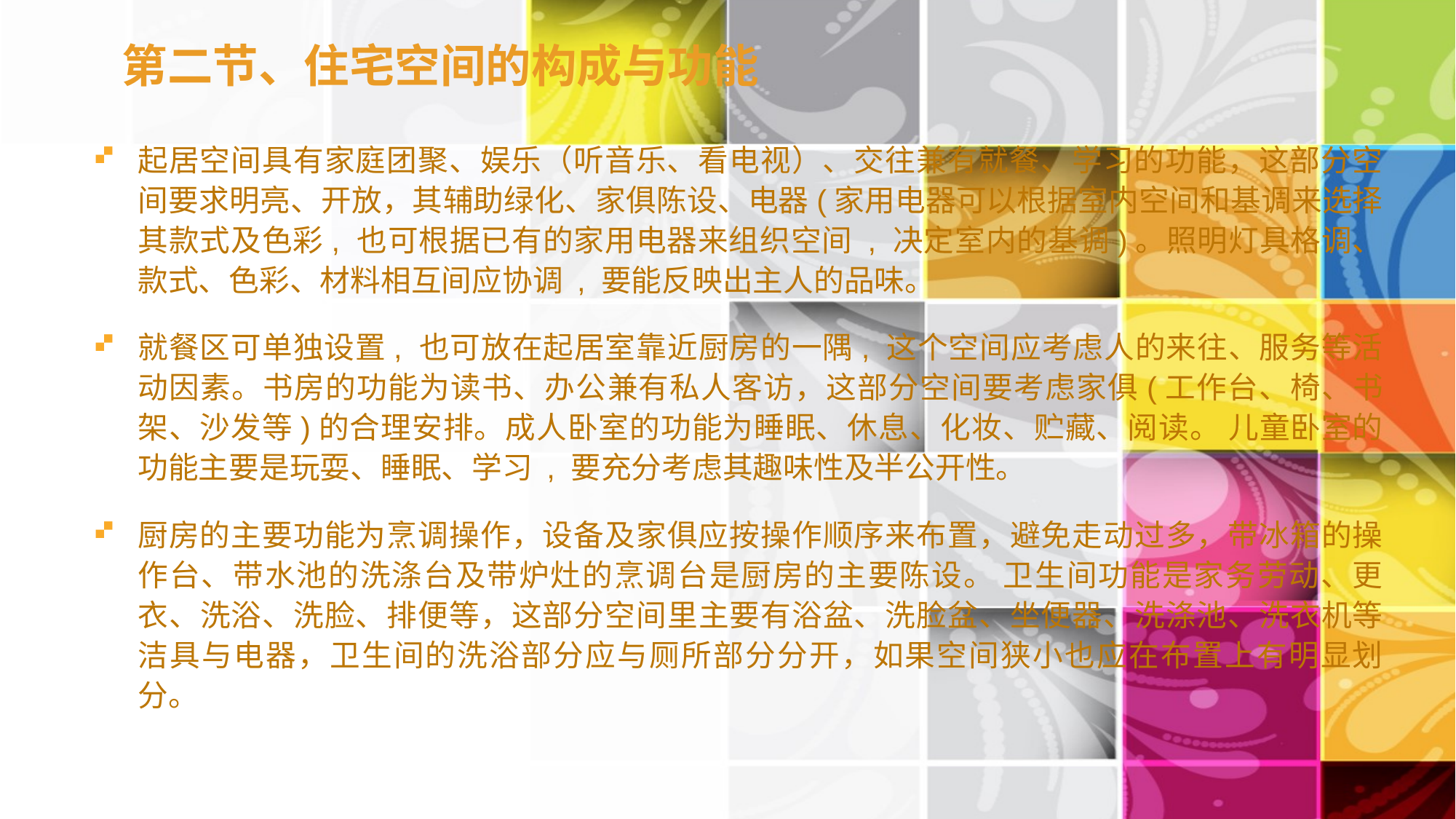

# 第二节、住宅空间的构成与功能
起居空间具有家庭团聚、娱乐（听音乐、看电视）、交往兼有就餐、学习的功能，这部分空间要求明亮、开放，其辅助绿化、家俱陈设、电器(家用电器可以根据室内空间和基调来选择其款式及色彩, 也可根据已有的家用电器来组织空间 , 决定室内的基调)。照明灯具格调、款式、色彩、材料相互间应协调 , 要能反映出主人的品味。
就餐区可单独设置, 也可放在起居室靠近厨房的一隅, 这个空间应考虑人的来往、服务等活动因素。书房的功能为读书、办公兼有私人客访，这部分空间要考虑家俱(工作台、椅、书架、沙发等)的合理安排。成人卧室的功能为睡眠、休息、化妆、贮藏、阅读。 儿童卧室的功能主要是玩耍、睡眠、学习 , 要充分考虑其趣味性及半公开性。
厨房的主要功能为烹调操作，设备及家俱应按操作顺序来布置，避免走动过多，带冰箱的操作台、带水池的洗涤台及带炉灶的烹调台是厨房的主要陈设。 卫生间功能是家务劳动、更衣、洗浴、洗脸、排便等，这部分空间里主要有浴盆、洗脸盆、坐便器、洗涤池、洗衣机等洁具与电器，卫生间的洗浴部分应与厕所部分分开，如果空间狭小也应在布置上有明显划分。